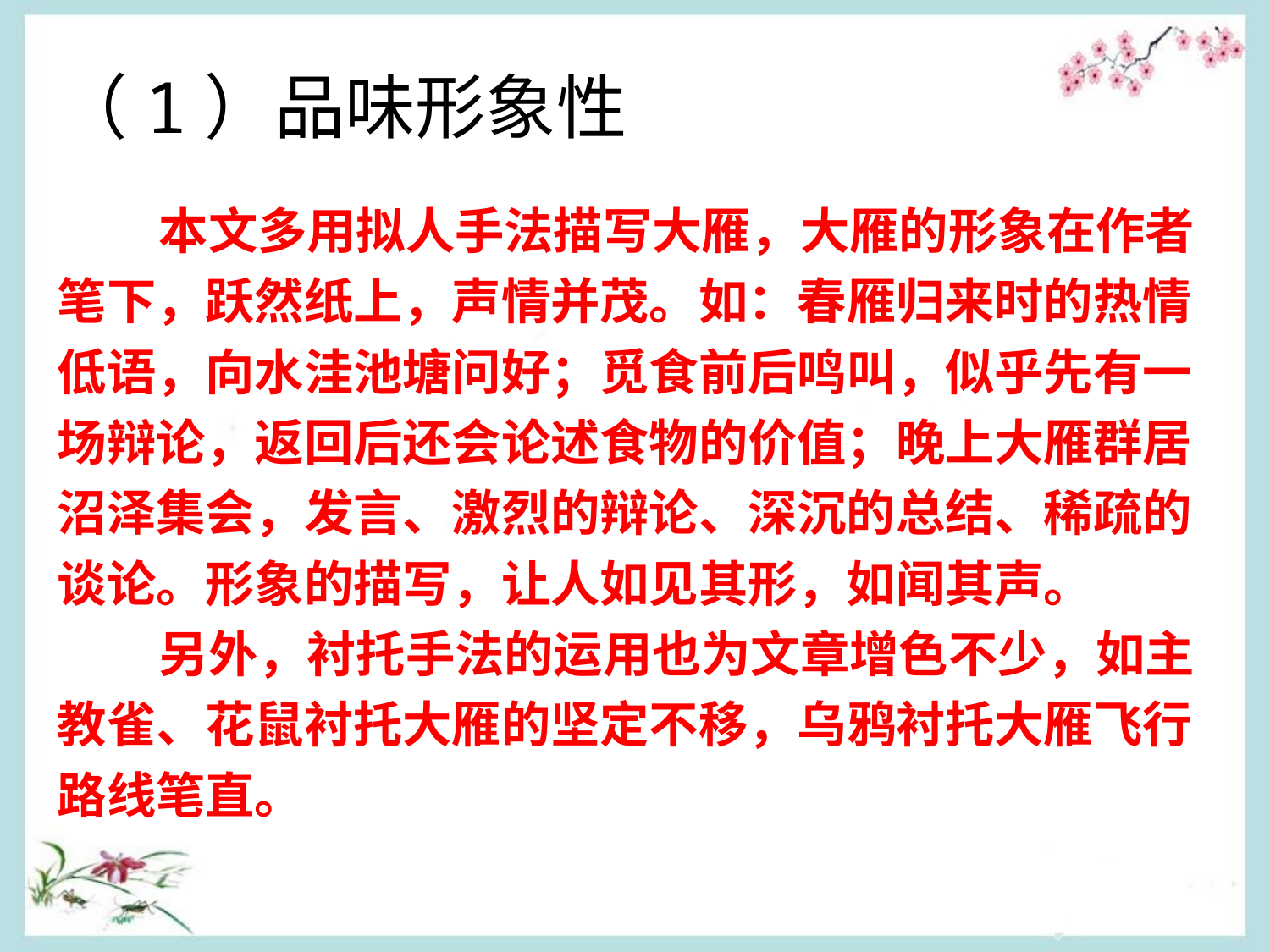

（1）品味形象性
本文多用拟人手法描写大雁，大雁的形象在作者笔下，跃然纸上，声情并茂。如：春雁归来时的热情低语，向水洼池塘问好；觅食前后鸣叫，似乎先有一场辩论，返回后还会论述食物的价值；晚上大雁群居沼泽集会，发言、激烈的辩论、深沉的总结、稀疏的谈论。形象的描写，让人如见其形，如闻其声。
另外，衬托手法的运用也为文章增色不少，如主教雀、花鼠衬托大雁的坚定不移，乌鸦衬托大雁飞行路线笔直。